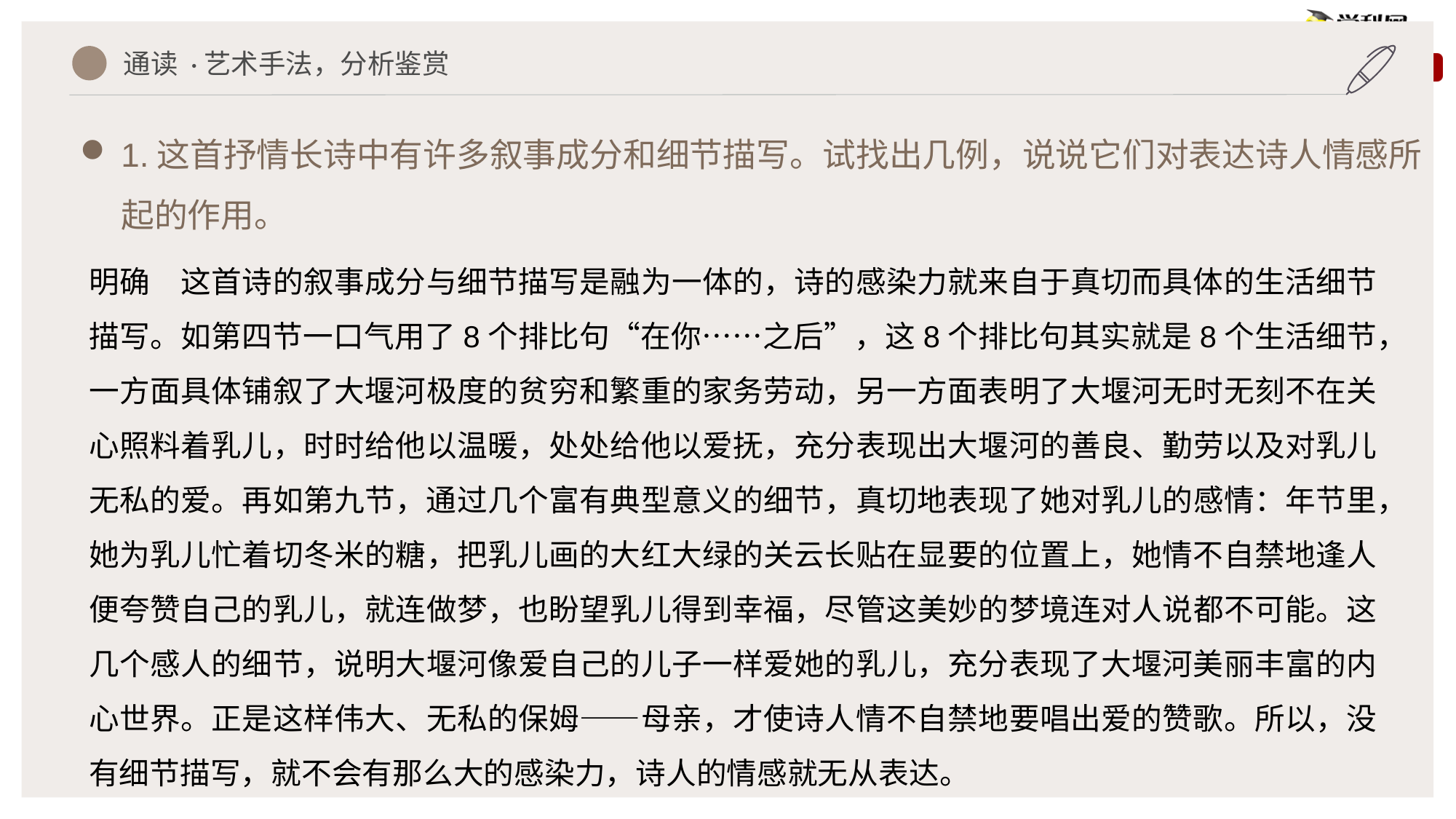

通读 ·艺术手法，分析鉴赏

1.这首抒情长诗中有许多叙事成分和细节描写。试找出几例，说说它们对表达诗人情感所起的作用。
明确　这首诗的叙事成分与细节描写是融为一体的，诗的感染力就来自于真切而具体的生活细节描写。如第四节一口气用了8个排比句“在你……之后”，这8个排比句其实就是8个生活细节，一方面具体铺叙了大堰河极度的贫穷和繁重的家务劳动，另一方面表明了大堰河无时无刻不在关心照料着乳儿，时时给他以温暖，处处给他以爱抚，充分表现出大堰河的善良、勤劳以及对乳儿无私的爱。再如第九节，通过几个富有典型意义的细节，真切地表现了她对乳儿的感情：年节里，她为乳儿忙着切冬米的糖，把乳儿画的大红大绿的关云长贴在显要的位置上，她情不自禁地逢人便夸赞自己的乳儿，就连做梦，也盼望乳儿得到幸福，尽管这美妙的梦境连对人说都不可能。这几个感人的细节，说明大堰河像爱自己的儿子一样爱她的乳儿，充分表现了大堰河美丽丰富的内心世界。正是这样伟大、无私的保姆——母亲，才使诗人情不自禁地要唱出爱的赞歌。所以，没有细节描写，就不会有那么大的感染力，诗人的情感就无从表达。